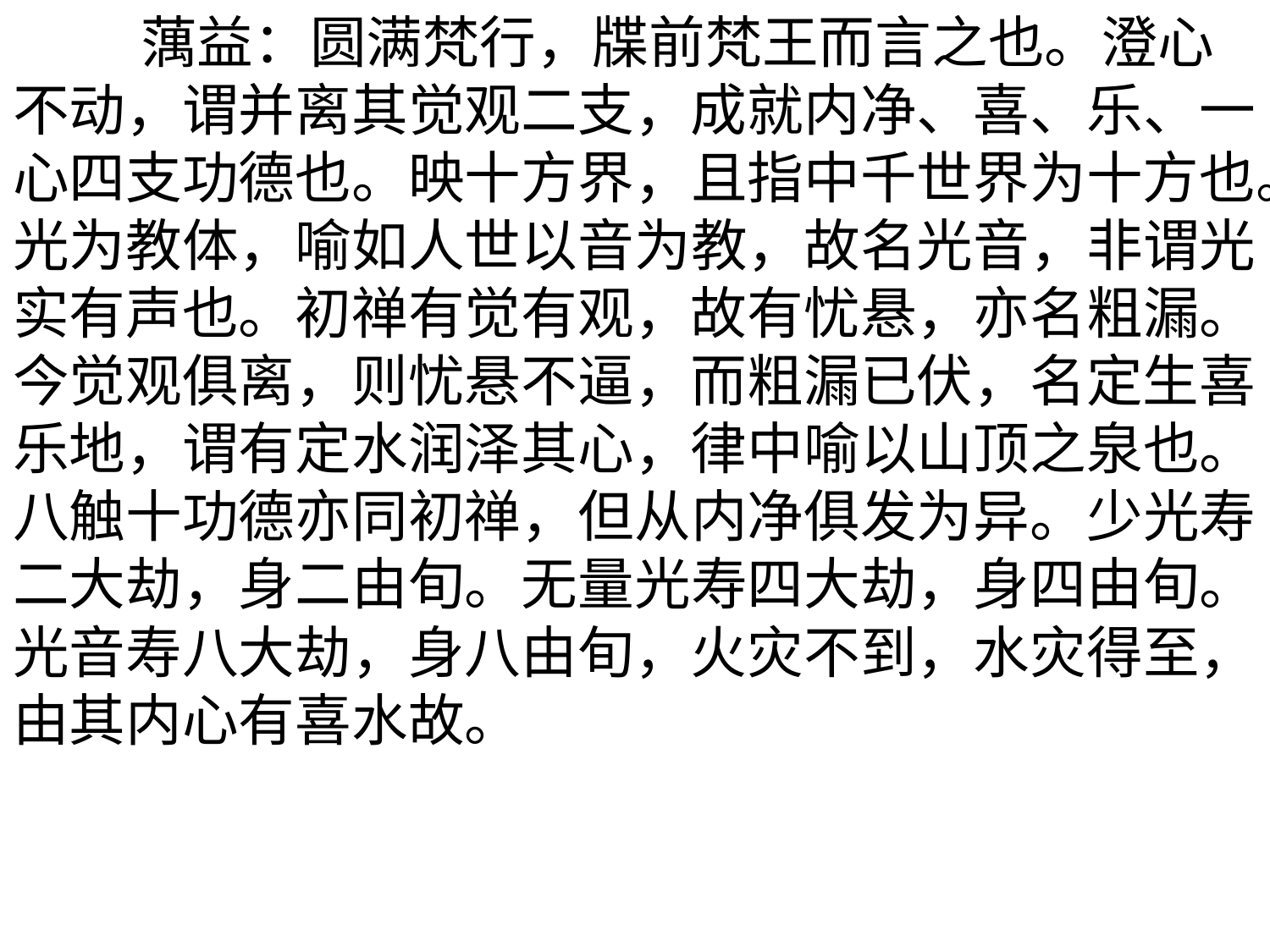

蕅益：圆满梵行，牒前梵王而言之也。澄心不动，谓并离其觉观二支，成就内净、喜、乐、一心四支功德也。映十方界，且指中千世界为十方也。光为教体，喻如人世以音为教，故名光音，非谓光实有声也。初禅有觉有观，故有忧悬，亦名粗漏。今觉观俱离，则忧悬不逼，而粗漏已伏，名定生喜乐地，谓有定水润泽其心，律中喻以山顶之泉也。八触十功德亦同初禅，但从内净俱发为异。少光寿二大劫，身二由旬。无量光寿四大劫，身四由旬。光音寿八大劫，身八由旬，火灾不到，水灾得至，由其内心有喜水故。